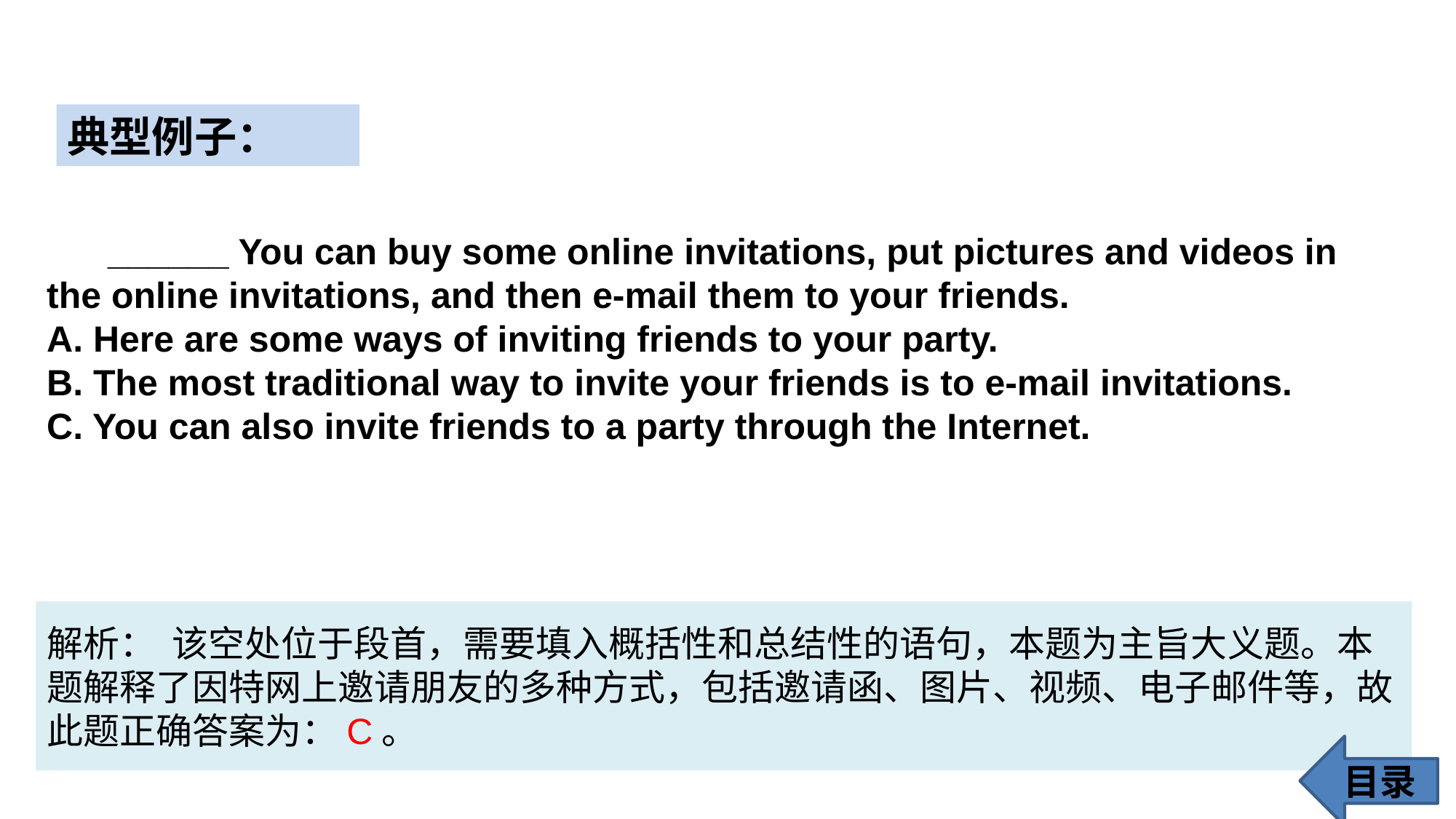

典型例子：
      ______ You can buy some online invitations, put pictures and videos in the online invitations, and then e-mail them to your friends.
A. Here are some ways of inviting friends to your party.
B. The most traditional way to invite your friends is to e-mail invitations.
C. You can also invite friends to a party through the Internet.
解析：  该空处位于段首，需要填入概括性和总结性的语句，本题为主旨大义题。本题解释了因特网上邀请朋友的多种方式，包括邀请函、图片、视频、电子邮件等，故此题正确答案为：C。
目录
28